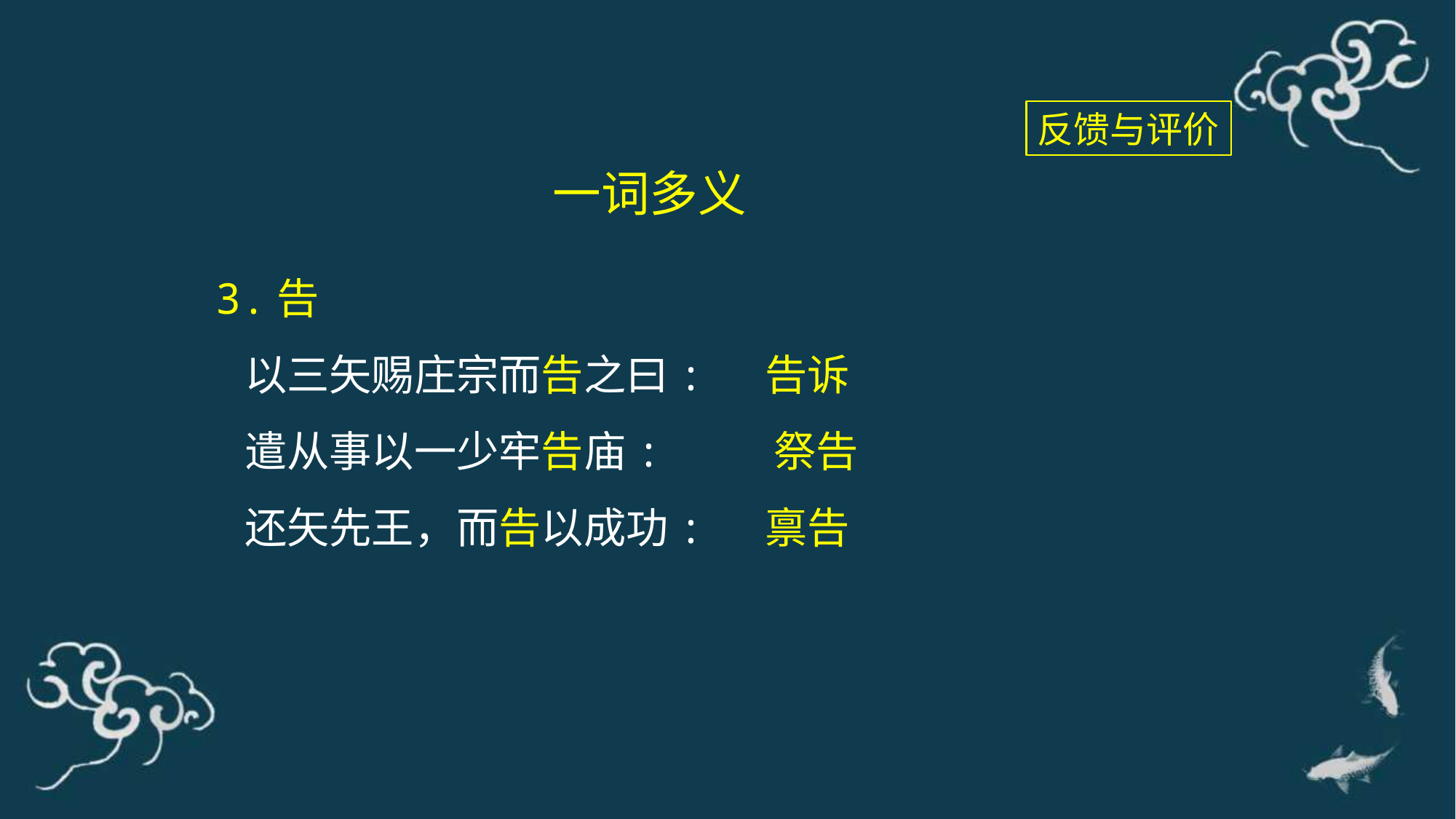

反馈与评价
一词多义
3.告
  以三矢赐庄宗而告之曰:  告诉
  遣从事以一少牢告庙:    祭告
  还矢先王，而告以成功:  禀告